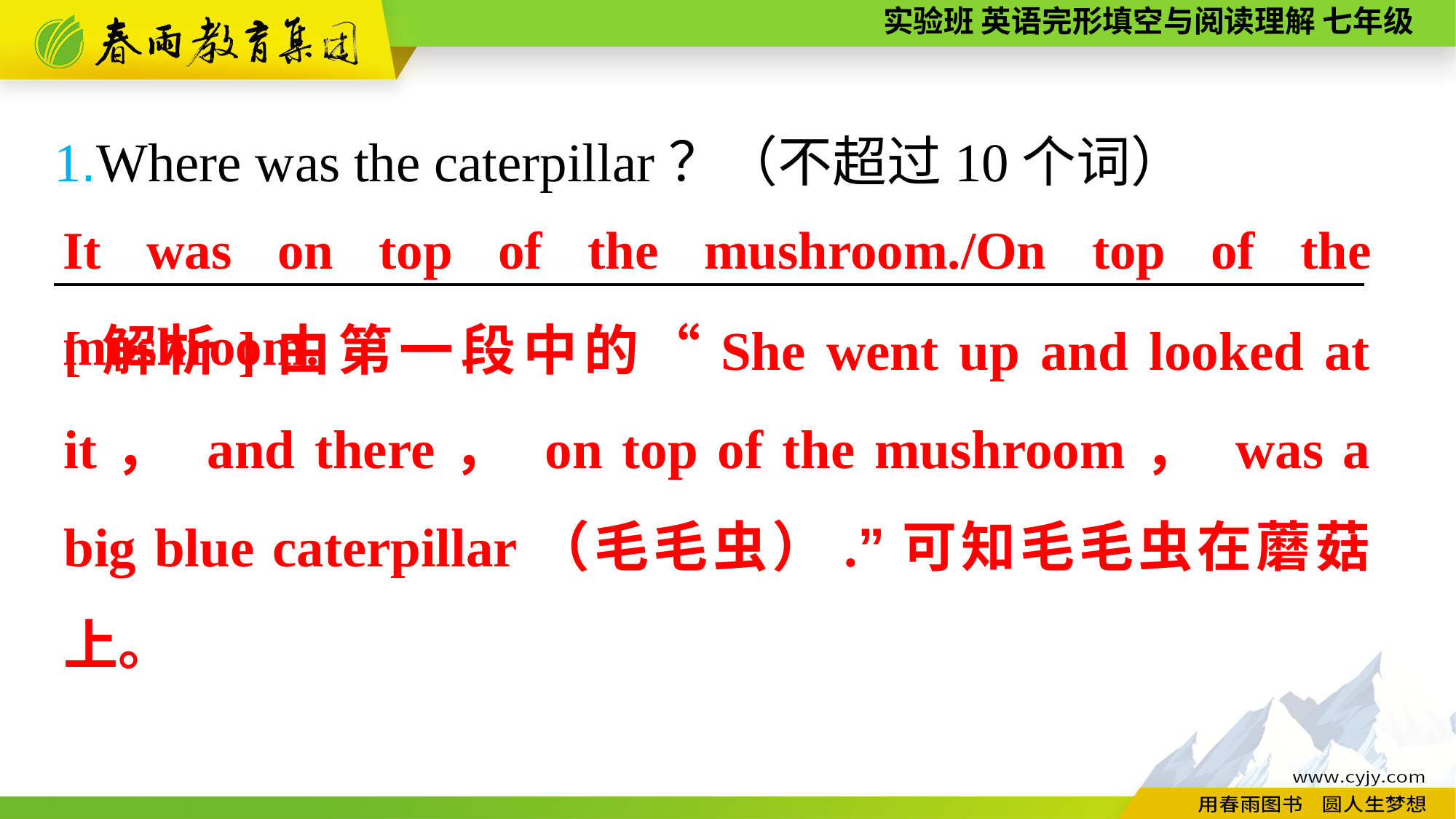

1.Where was the caterpillar？（不超过10个词）
————————————————————————
It was on top of the mushroom./On top of the mushroom.
[解析]由第一段中的“She went up and looked at it， and there， on top of the mushroom， was a big blue caterpillar（毛毛虫）.”可知毛毛虫在蘑菇上。